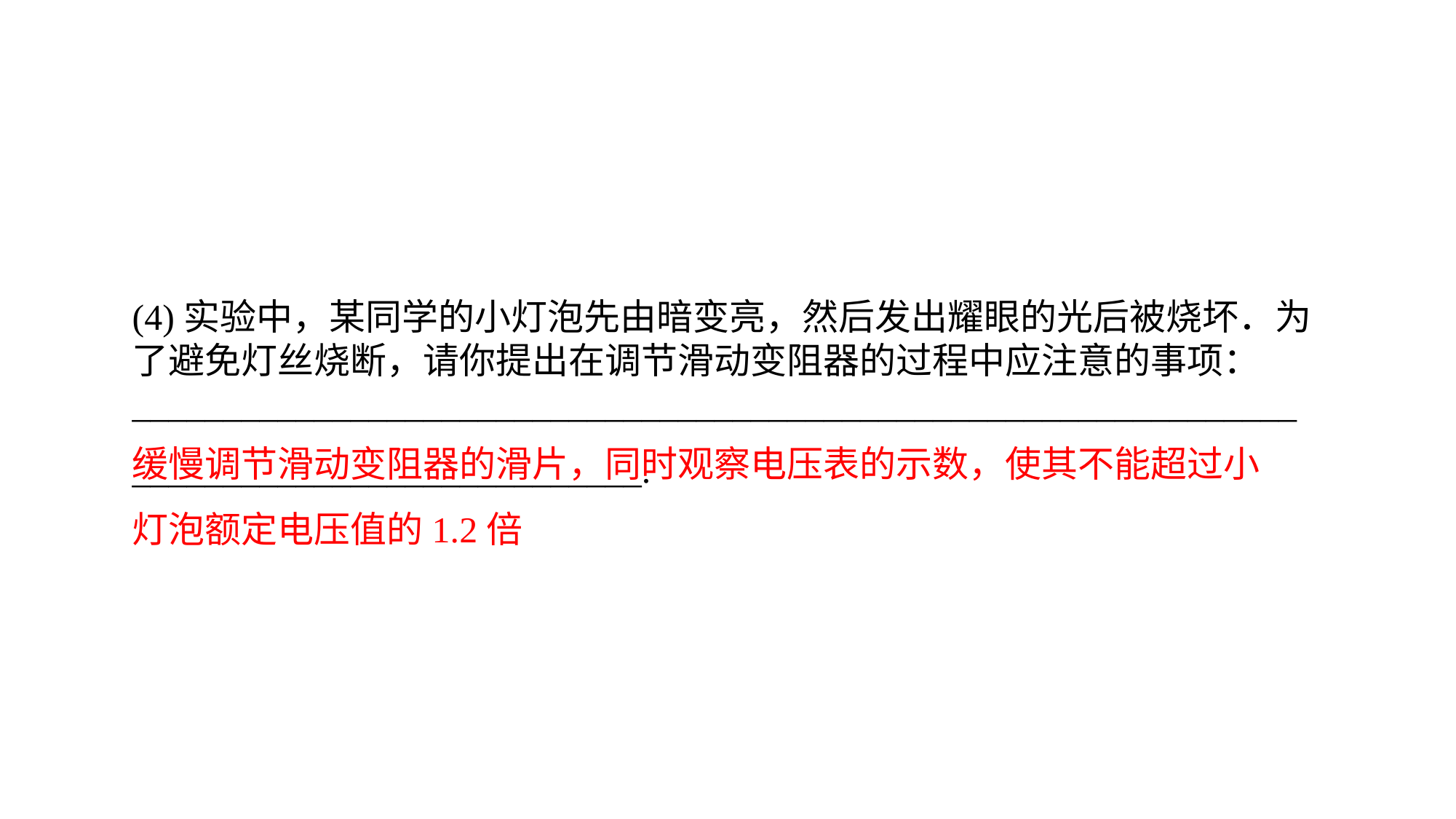

(4)实验中，某同学的小灯泡先由暗变亮，然后发出耀眼的光后被烧坏．为了避免灯丝烧断，请你提出在调节滑动变阻器的过程中应注意的事项：____________________________________________________________________________________________.
缓慢调节滑动变阻器的滑片，同时观察电压表的示数，使其不能超过小灯泡额定电压值的1.2倍